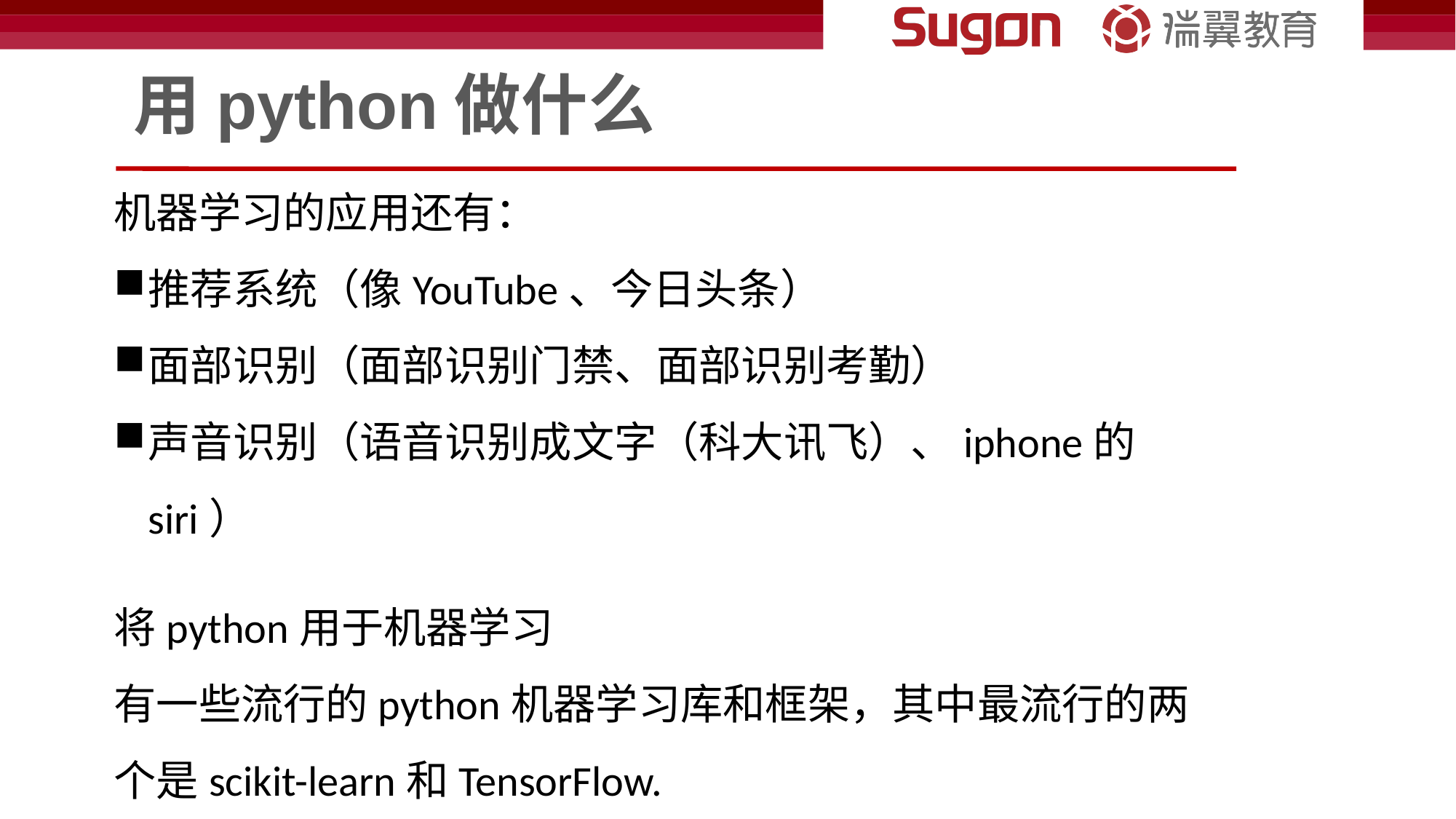

# 用python做什么
机器学习的应用还有：
推荐系统（像YouTube、今日头条）
面部识别（面部识别门禁、面部识别考勤）
声音识别（语音识别成文字（科大讯飞）、iphone的siri）

将python用于机器学习
有一些流行的python机器学习库和框架，其中最流行的两个是scikit-learn和TensorFlow.